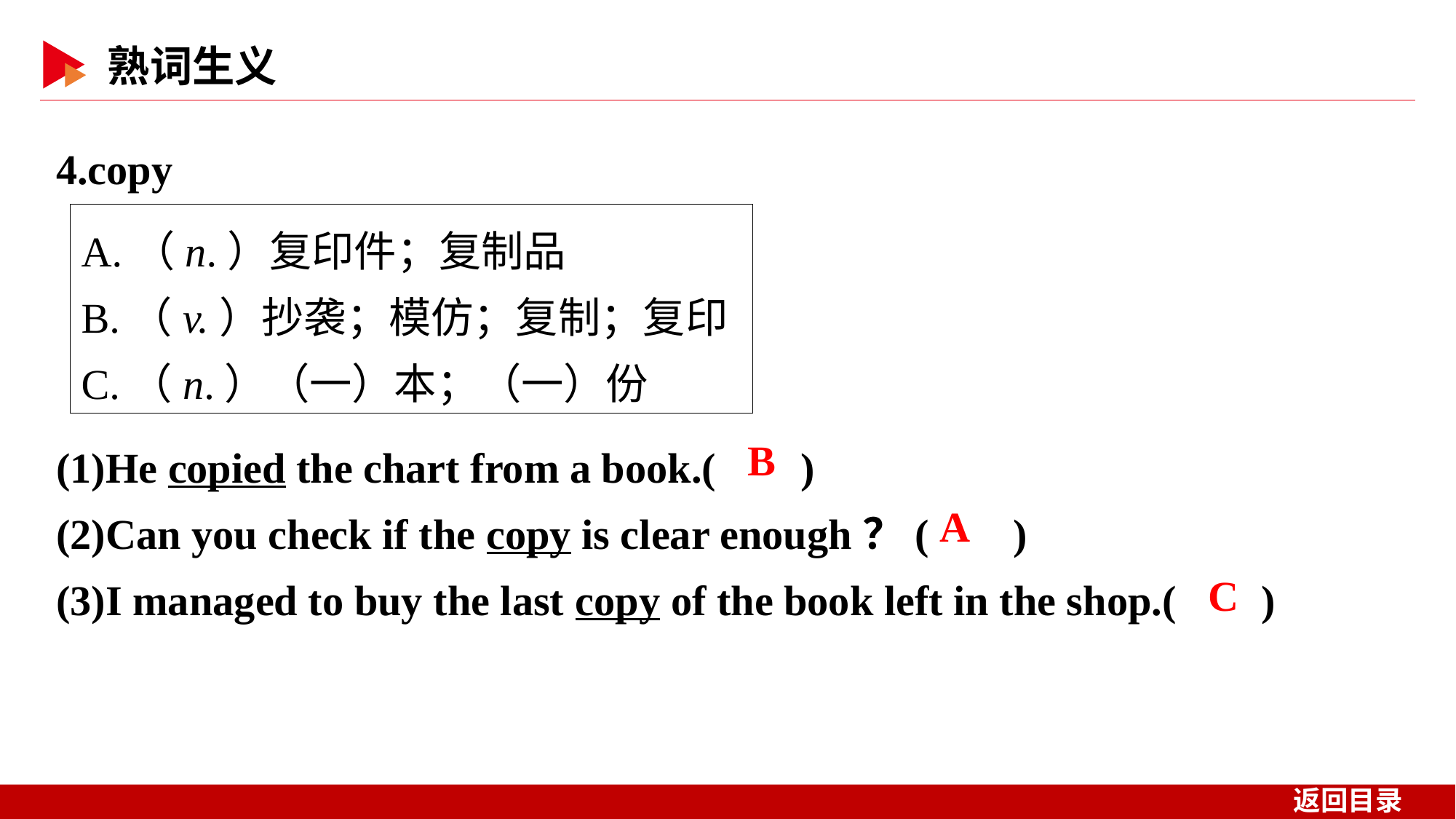

4.copy
A.（n.）复印件；复制品
B.（v.）抄袭；模仿；复制；复印
C.（n.）（一）本；（一）份
(1)He copied the chart from a book.(        )
(2)Can you check if the copy is clear enough？(        )
(3)I managed to buy the last copy of the book left in the shop.(        )
   B
   A
   C